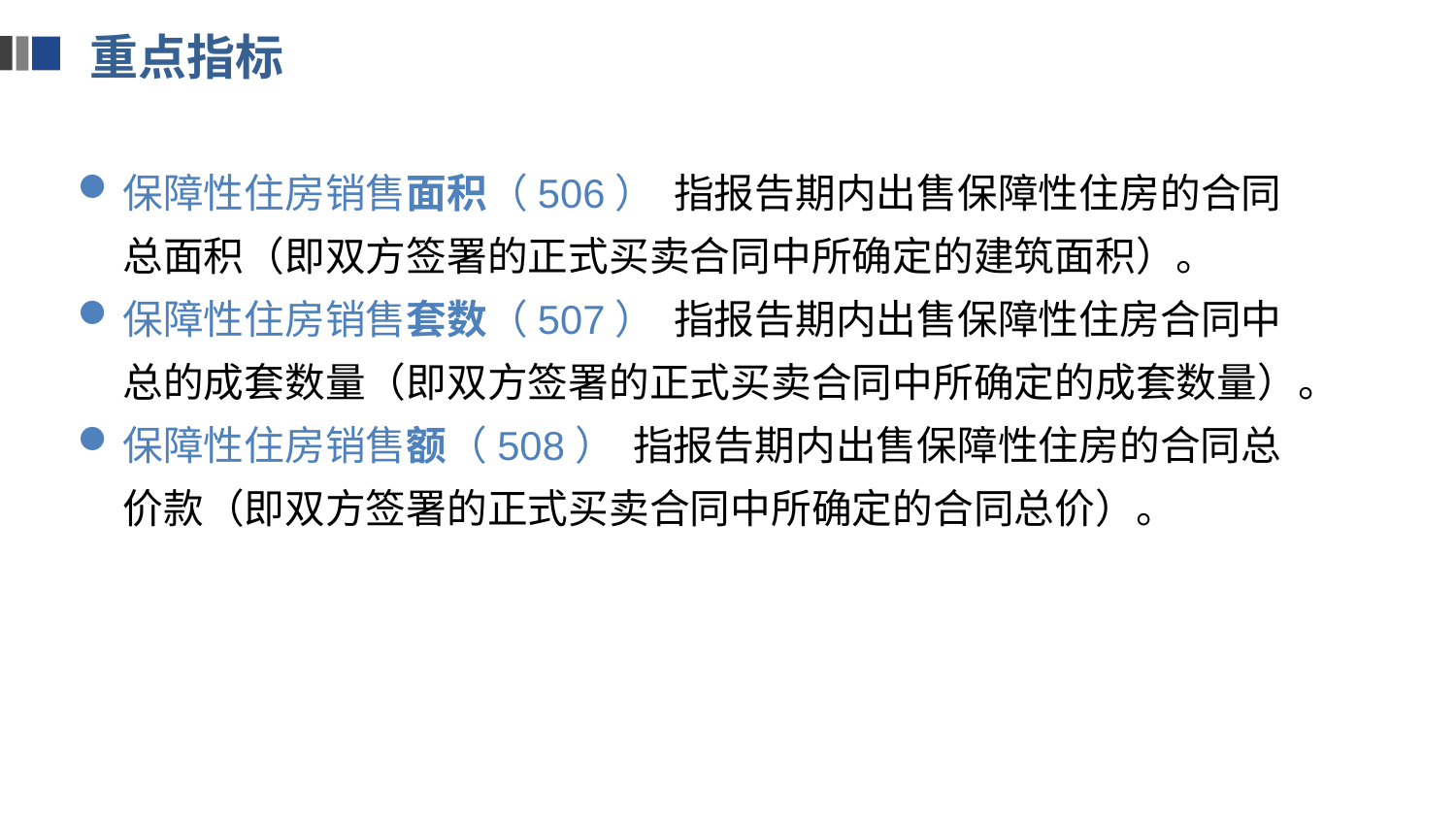

重点指标

保障性住房销售面积（506）  指报告期内出售保障性住房的合同总面积（即双方签署的正式买卖合同中所确定的建筑面积）。
保障性住房销售套数（507）  指报告期内出售保障性住房合同中总的成套数量（即双方签署的正式买卖合同中所确定的成套数量）。
保障性住房销售额（508）  指报告期内出售保障性住房的合同总价款（即双方签署的正式买卖合同中所确定的合同总价）。